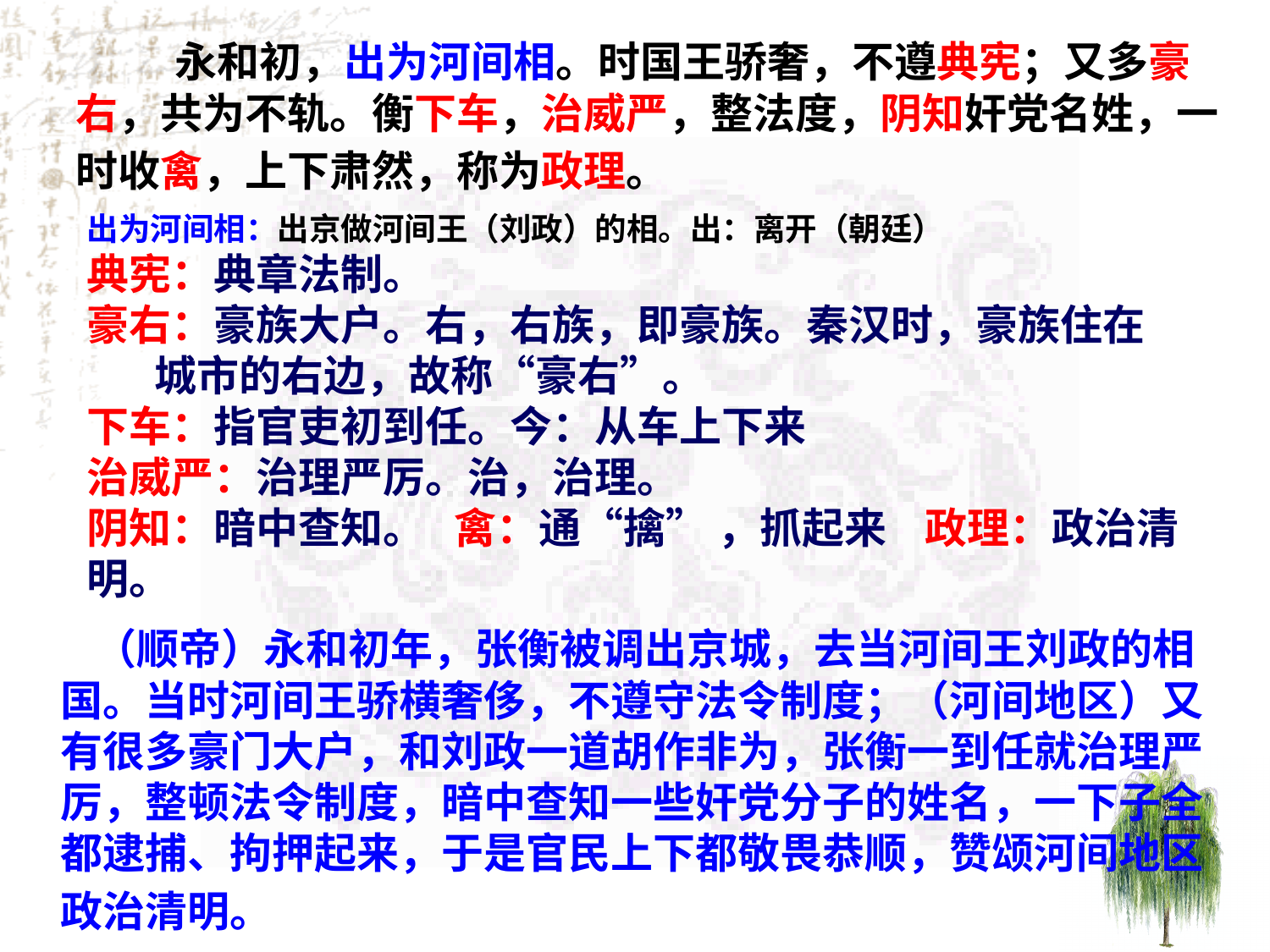

永和初，出为河间相。时国王骄奢，不遵典宪；又多豪右，共为不轨。衡下车，治威严，整法度，阴知奸党名姓，一时收禽，上下肃然，称为政理。
出为河间相：出京做河间王（刘政）的相。出：离开（朝廷）
典宪：典章法制。
豪右：豪族大户。右，右族，即豪族。秦汉时，豪族住在
      城市的右边，故称“豪右”。
下车：指官吏初到任。今：从车上下来
治威严：治理严厉。治，治理。
阴知：暗中查知。   禽：通“擒” ，抓起来    政理：政治清明。
  （顺帝）永和初年，张衡被调出京城，去当河间王刘政的相国。当时河间王骄横奢侈，不遵守法令制度；（河间地区）又有很多豪门大户，和刘政一道胡作非为，张衡一到任就治理严厉，整顿法令制度，暗中查知一些奸党分子的姓名，一下子全都逮捕、拘押起来，于是官民上下都敬畏恭顺，赞颂河间地区政治清明。